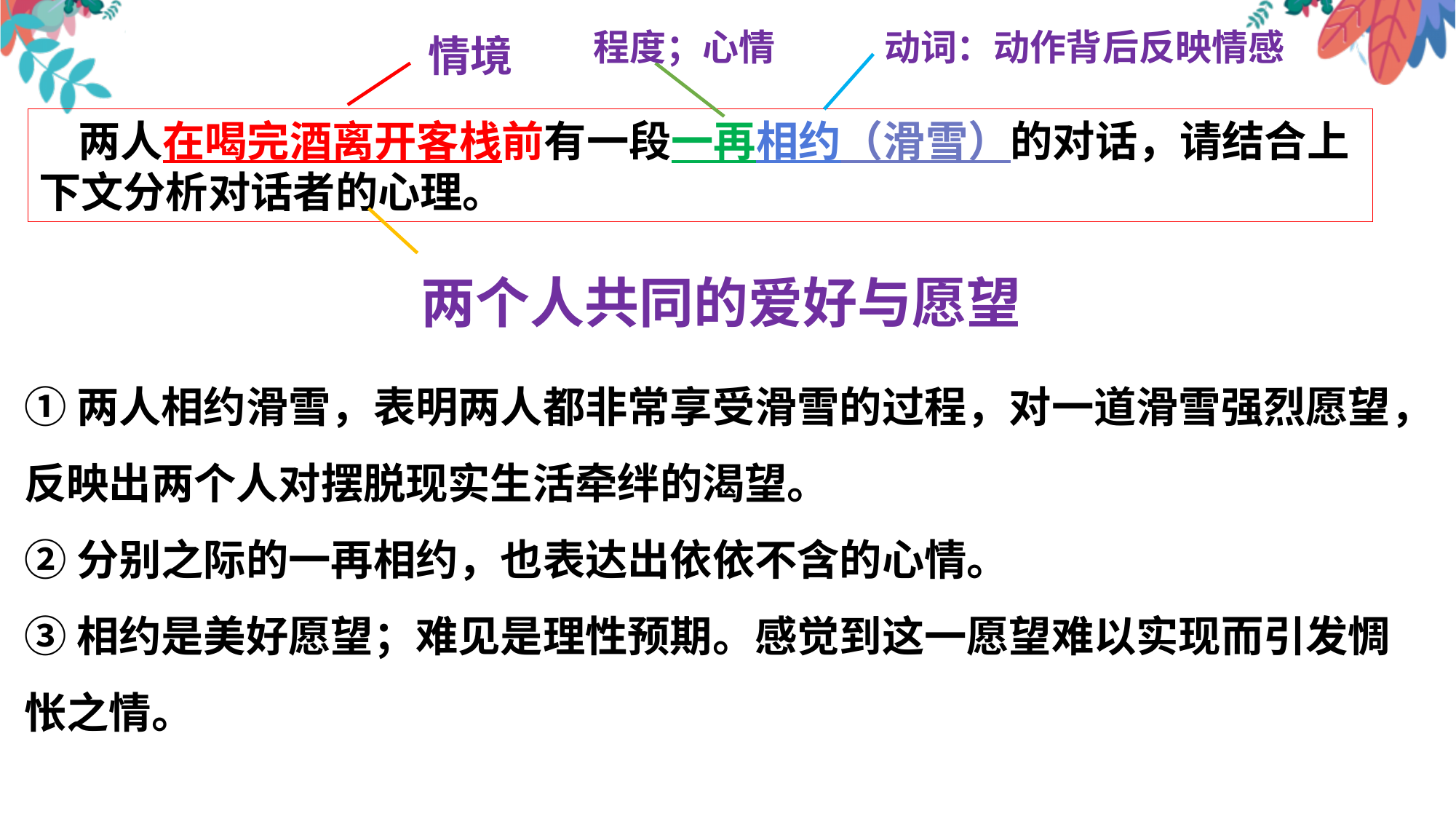

程度；心情
动词：动作背后反映情感
情境
   两人在喝完酒离开客栈前有一段一再相约（滑雪）的对话，请结合上下文分析对话者的心理。
两个人共同的爱好与愿望
①两人相约滑雪，表明两人都非常享受滑雪的过程，对一道滑雪强烈愿望，反映出两个人对摆脱现实生活牵绊的渴望。
②分别之际的一再相约，也表达出依依不含的心情。
③相约是美好愿望；难见是理性预期。感觉到这一愿望难以实现而引发惆怅之情。